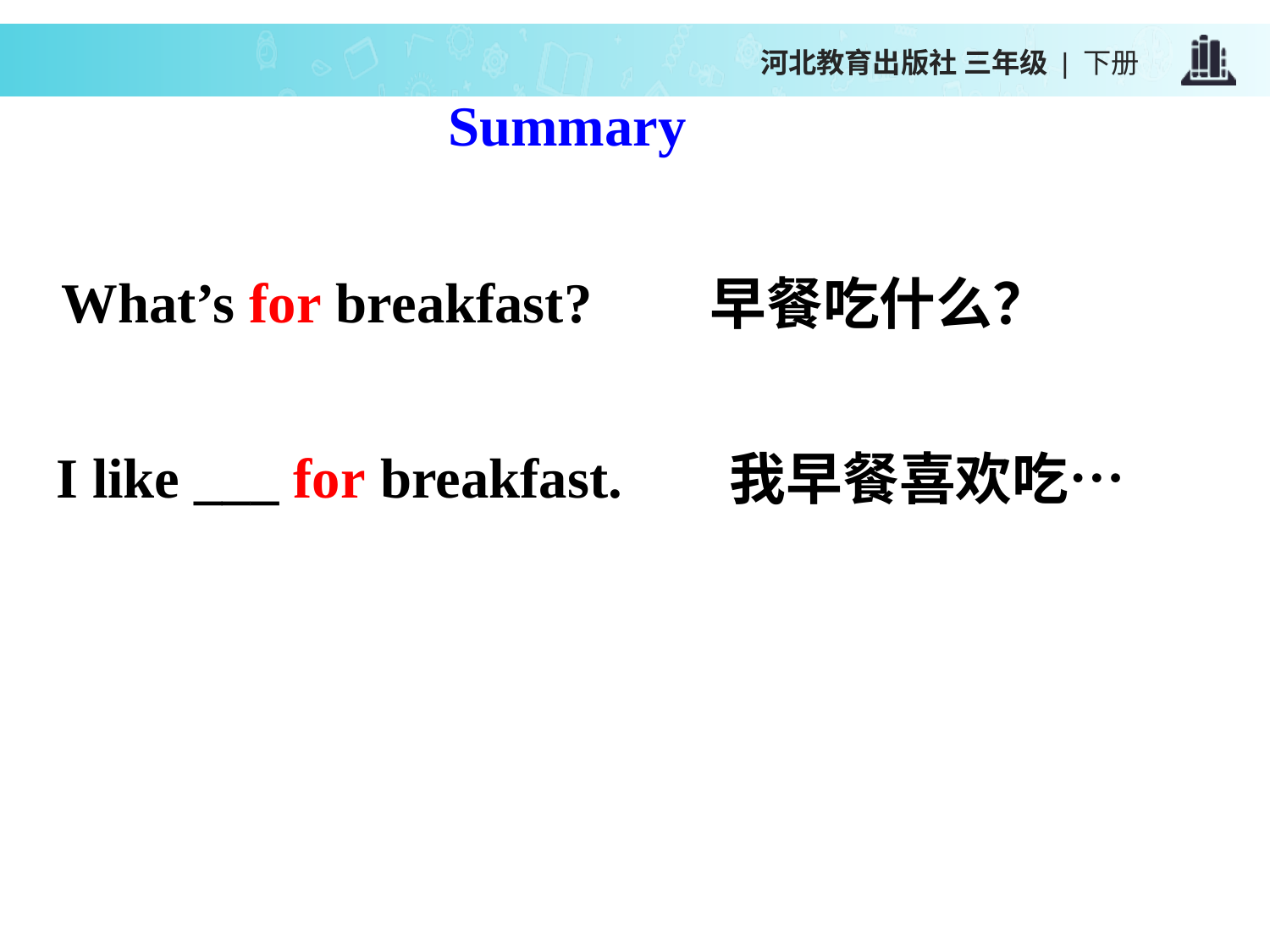

河北教育出版社 三年级 | 下册
Summary
 What’s for breakfast?
 早餐吃什么？
I like ___ for breakfast.
 我早餐喜欢吃…